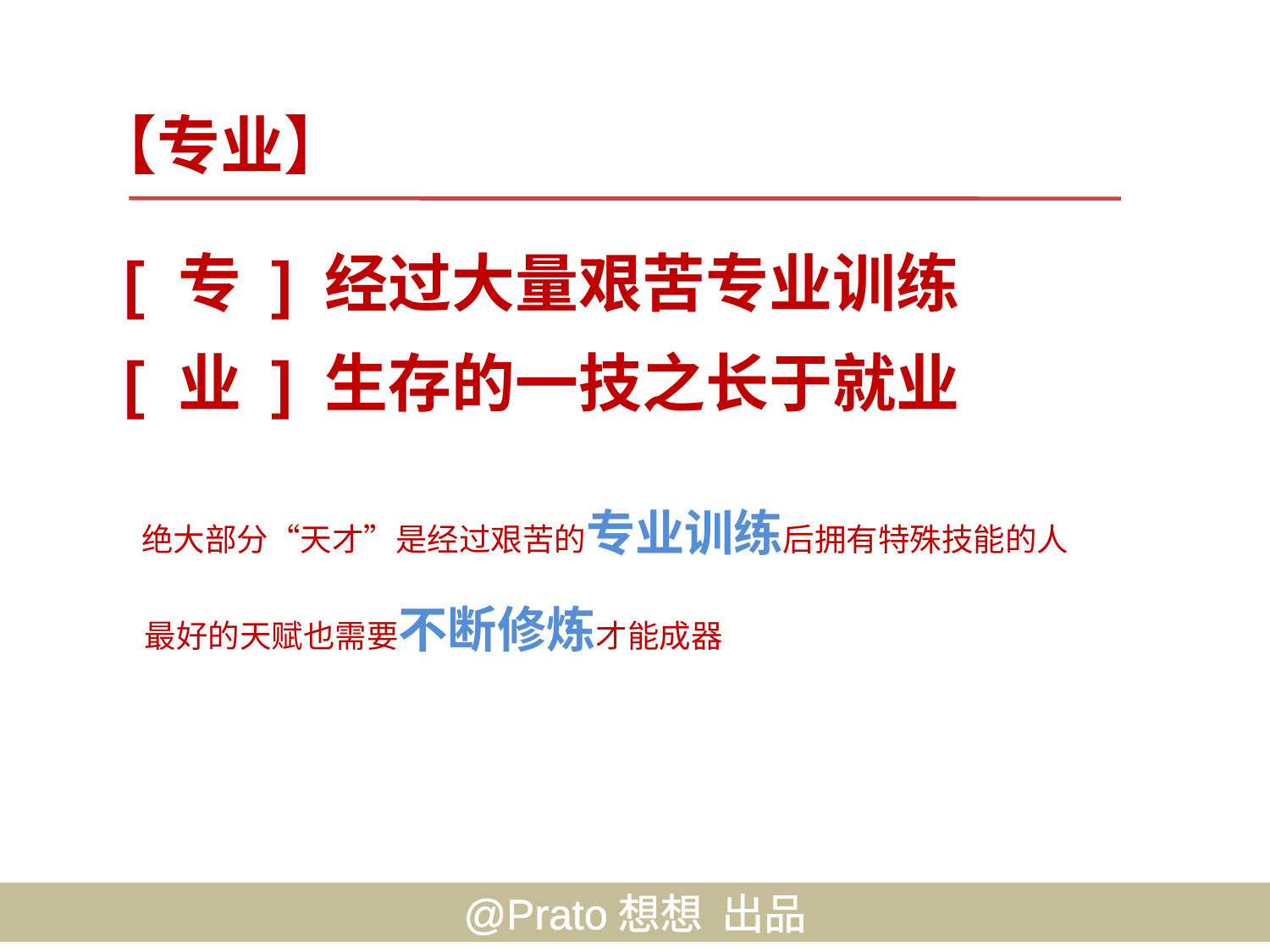

【专业】
[ 专 ] 经过大量艰苦专业训练
[ 业 ] 生存的一技之长于就业
绝大部分“天才”是经过艰苦的专业训练后拥有特殊技能的人
最好的天赋也需要不断修炼才能成器
@Prato想想  出品